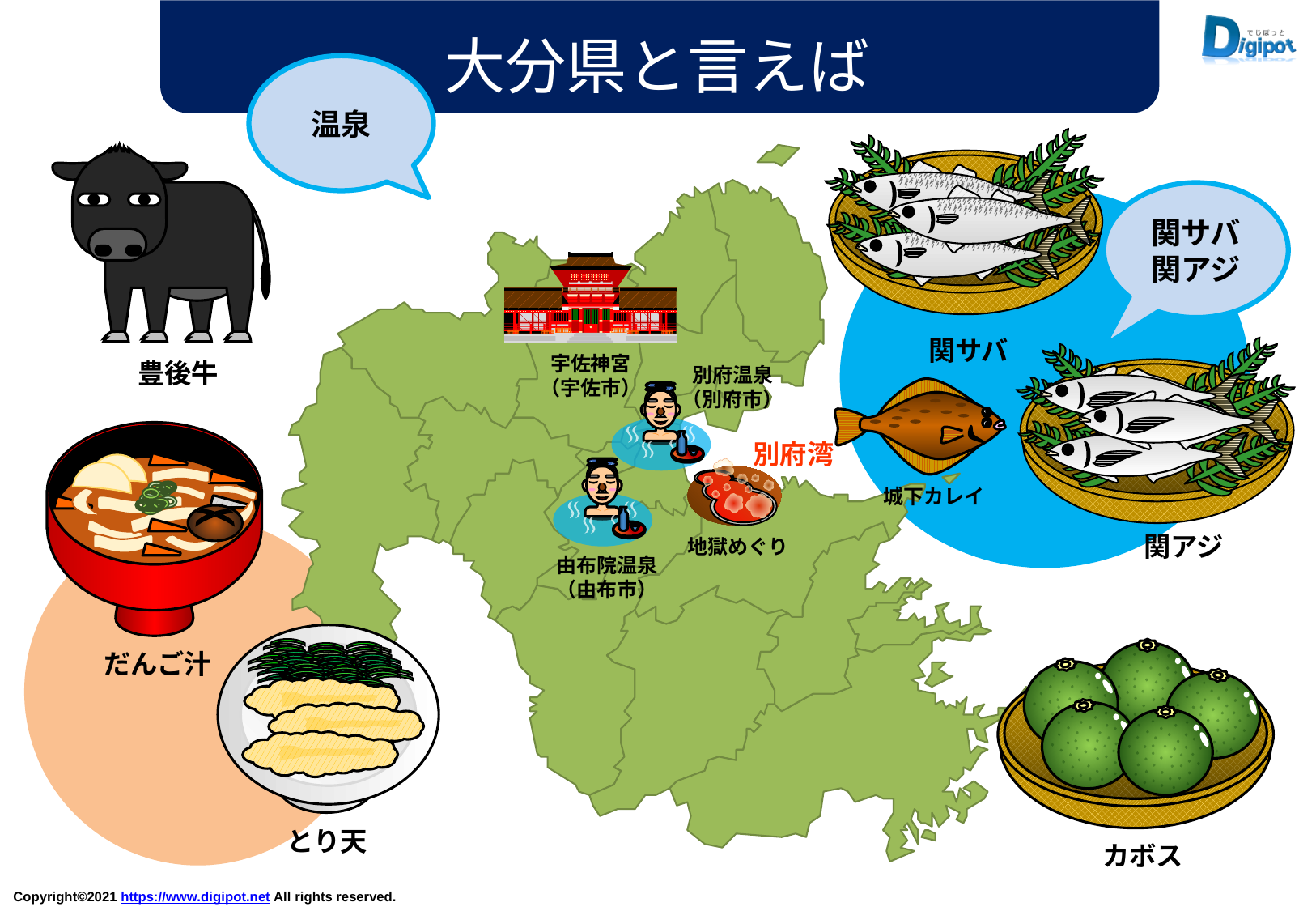

大分県と言えば
温泉

関サバ
関アジ

関サバ

宇佐神宮
（宇佐市）
豊後牛
別府温泉
（別府市）

別府湾

城下カレイ

関アジ
地獄めぐり
由布院温泉
（由布市）

だんご汁
とり天
カボス